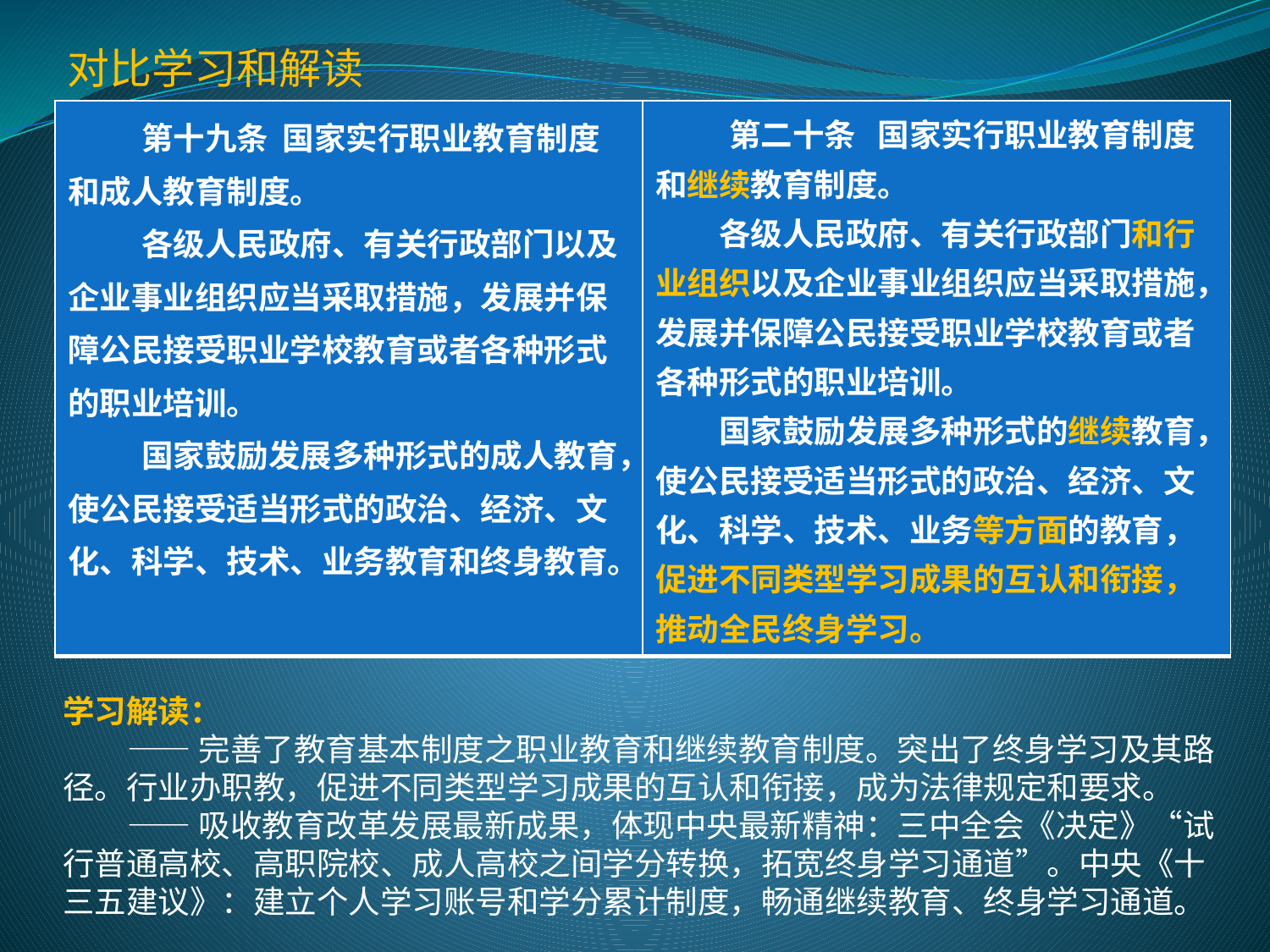

对比学习和解读
| 第十九条 国家实行职业教育制度和成人教育制度。 各级人民政府、有关行政部门以及企业事业组织应当采取措施，发展并保障公民接受职业学校教育或者各种形式的职业培训。 国家鼓励发展多种形式的成人教育，使公民接受适当形式的政治、经济、文化、科学、技术、业务教育和终身教育。 | 第二十条 国家实行职业教育制度和继续教育制度。 　　各级人民政府、有关行政部门和行业组织以及企业事业组织应当采取措施，发展并保障公民接受职业学校教育或者各种形式的职业培训。 　　国家鼓励发展多种形式的继续教育，使公民接受适当形式的政治、经济、文化、科学、技术、业务等方面的教育，促进不同类型学习成果的互认和衔接，推动全民终身学习。 |
| --- | --- |
学习解读：
         ——完善了教育基本制度之职业教育和继续教育制度。突出了终身学习及其路径。行业办职教，促进不同类型学习成果的互认和衔接，成为法律规定和要求。
         ——吸收教育改革发展最新成果，体现中央最新精神：三中全会《决定》“试行普通高校、高职院校、成人高校之间学分转换，拓宽终身学习通道”。中央《十三五建议》：建立个人学习账号和学分累计制度，畅通继续教育、终身学习通道。